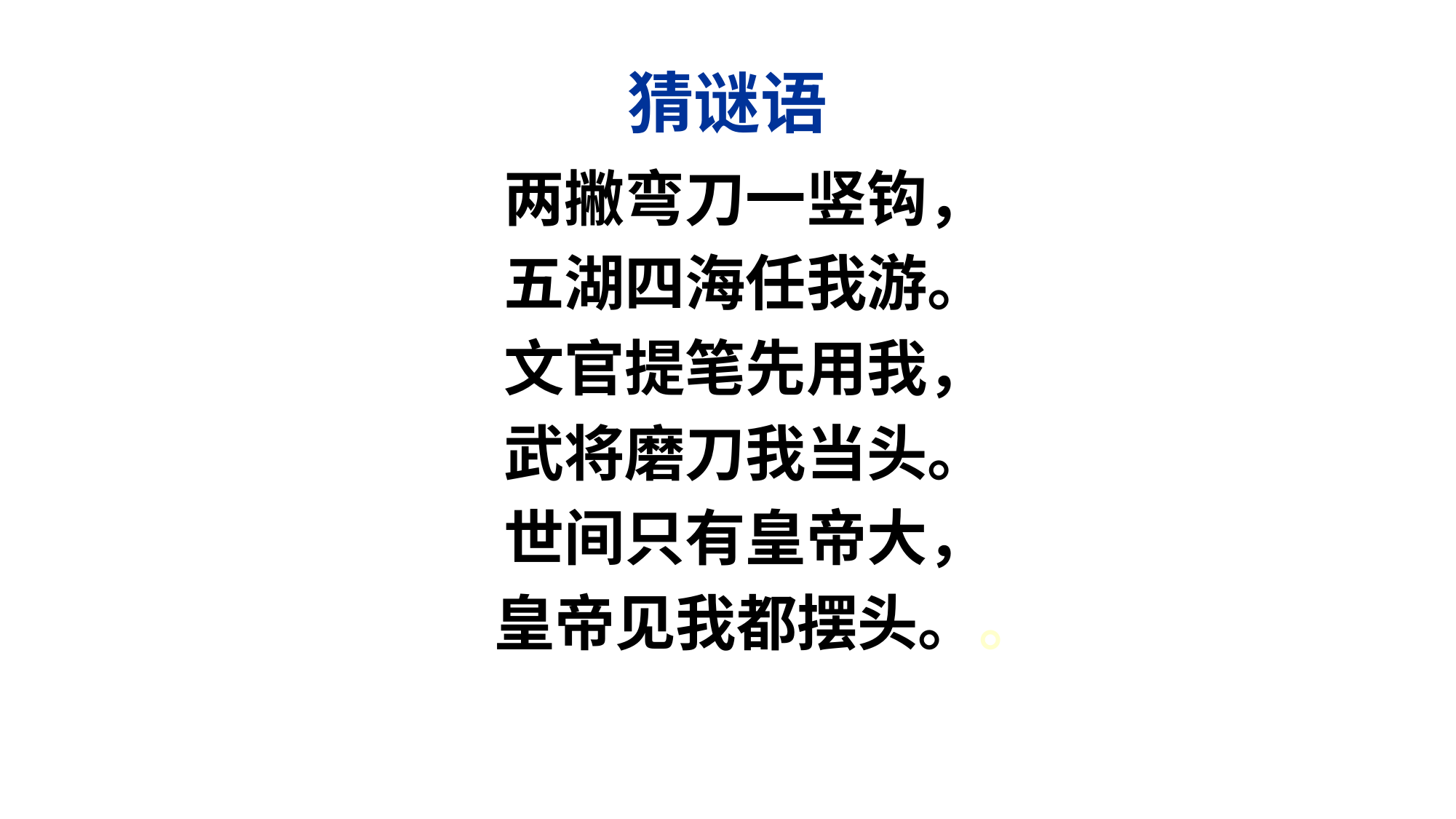

# 猜谜语

两撇弯刀一竖钩，
五湖四海任我游。
文官提笔先用我，
武将磨刀我当头。
世间只有皇帝大，
  皇帝见我都摆头。。